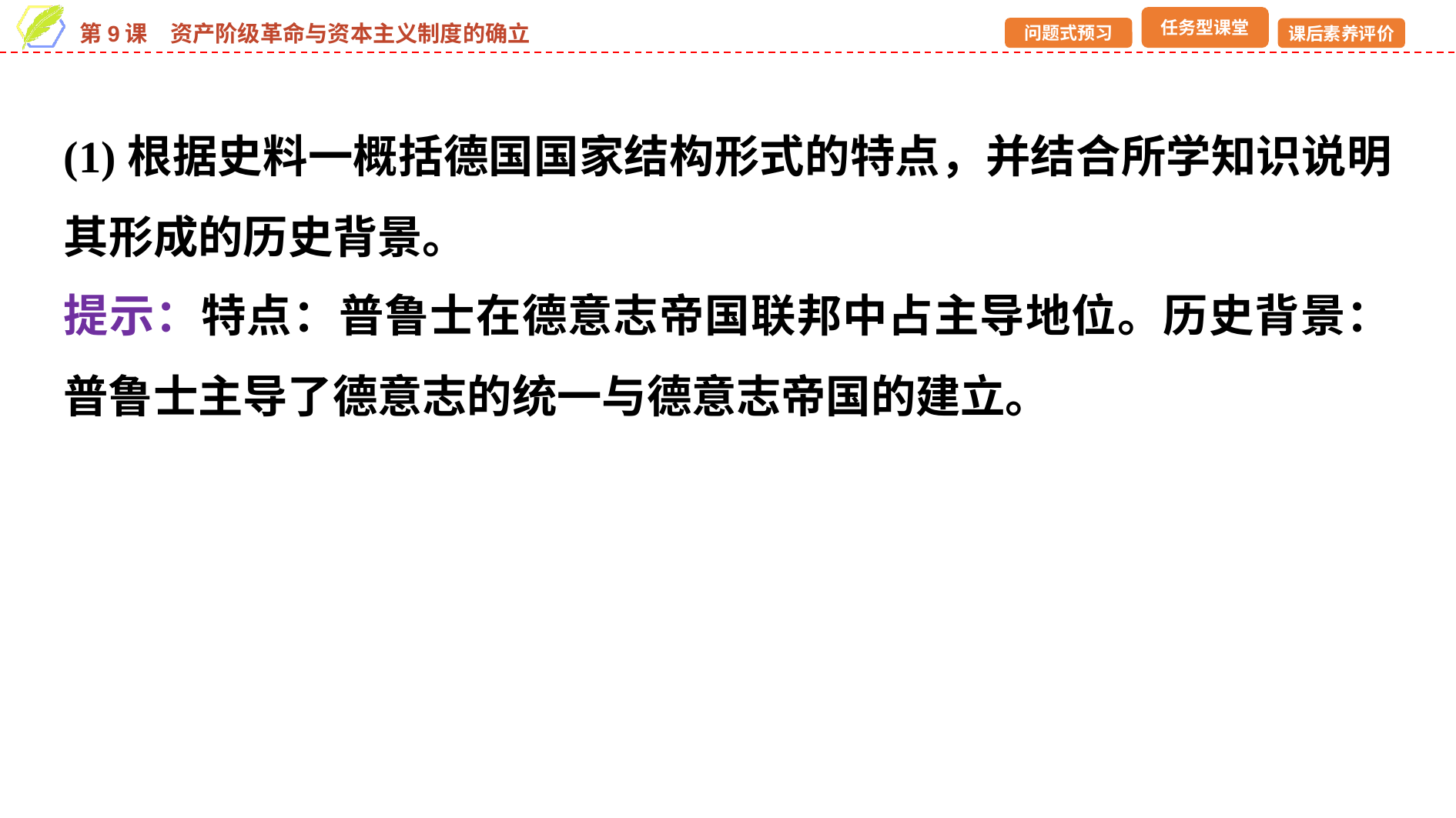

(1)根据史料一概括德国国家结构形式的特点，并结合所学知识说明其形成的历史背景。
提示：特点：普鲁士在德意志帝国联邦中占主导地位。历史背景：普鲁士主导了德意志的统一与德意志帝国的建立。